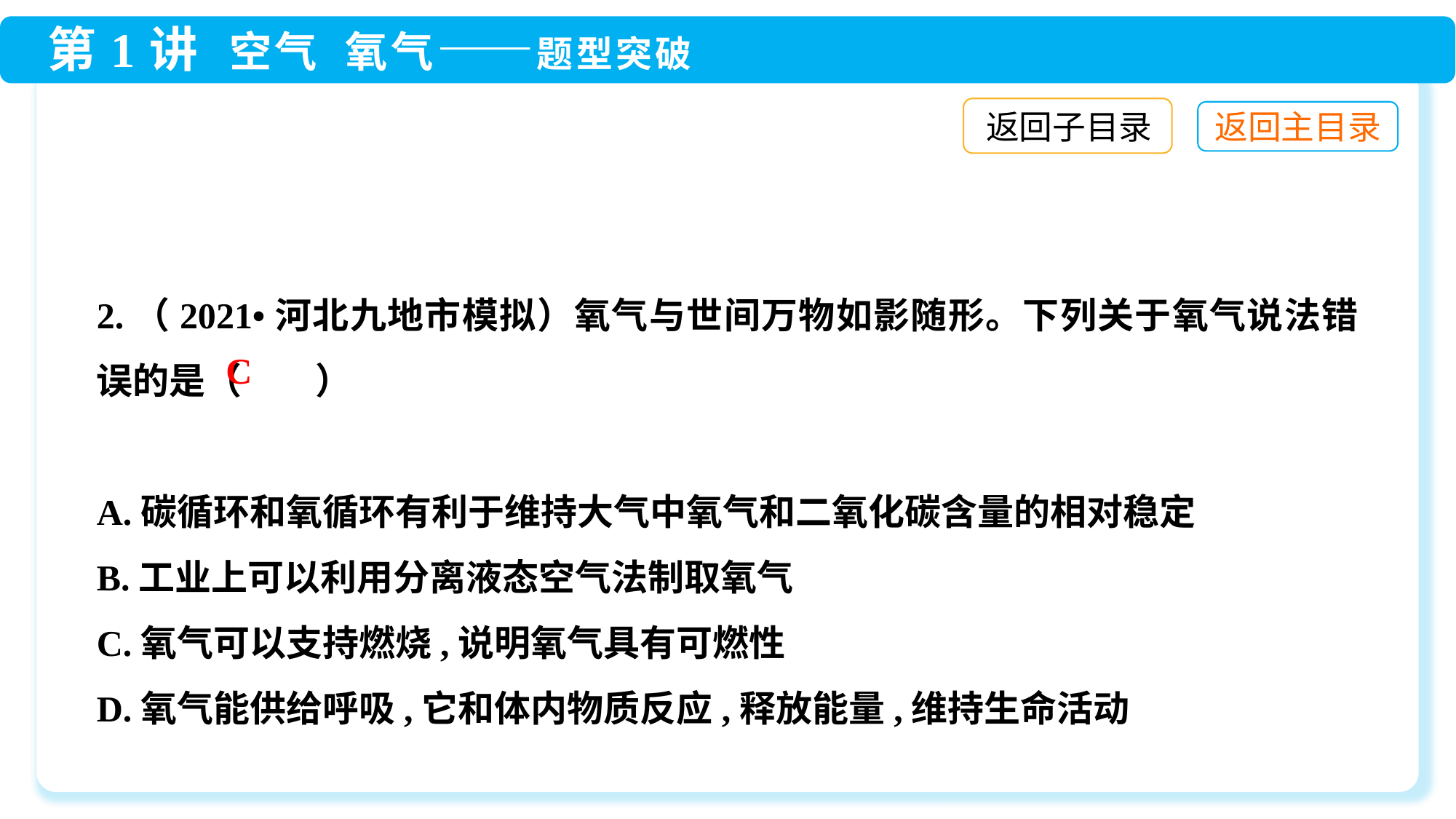

返回子目录
2.（2021•河北九地市模拟）氧气与世间万物如影随形。下列关于氧气说法错误的是（　　）

A.碳循环和氧循环有利于维持大气中氧气和二氧化碳含量的相对稳定
B.工业上可以利用分离液态空气法制取氧气
C.氧气可以支持燃烧,说明氧气具有可燃性
D.氧气能供给呼吸,它和体内物质反应,释放能量,维持生命活动
C